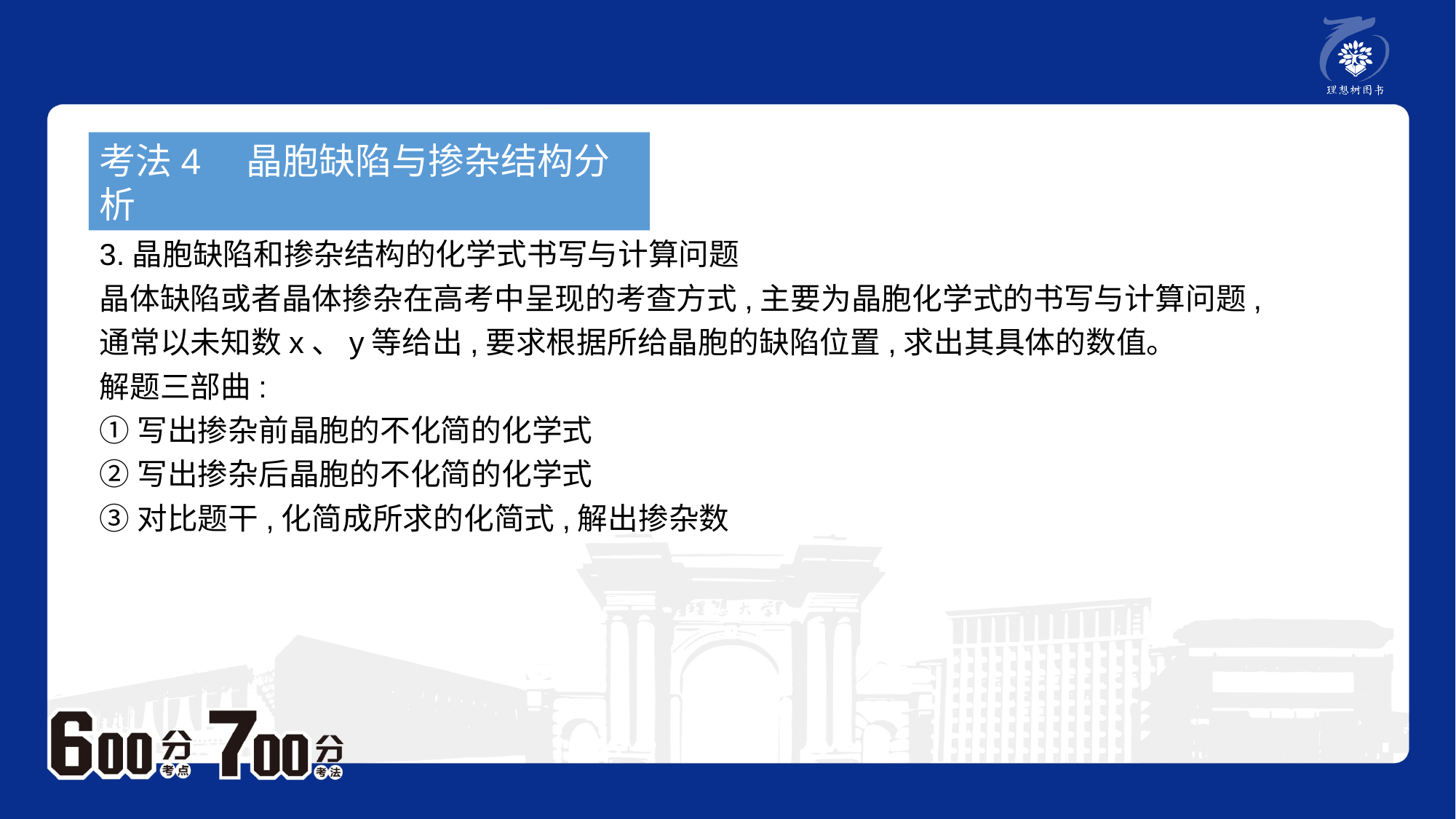

考法4　晶胞缺陷与掺杂结构分析
3.晶胞缺陷和掺杂结构的化学式书写与计算问题
晶体缺陷或者晶体掺杂在高考中呈现的考查方式,主要为晶胞化学式的书写与计算问题,通常以未知数x、y等给出,要求根据所给晶胞的缺陷位置,求出其具体的数值。
解题三部曲:
①写出掺杂前晶胞的不化简的化学式
②写出掺杂后晶胞的不化简的化学式
③对比题干,化简成所求的化简式,解出掺杂数